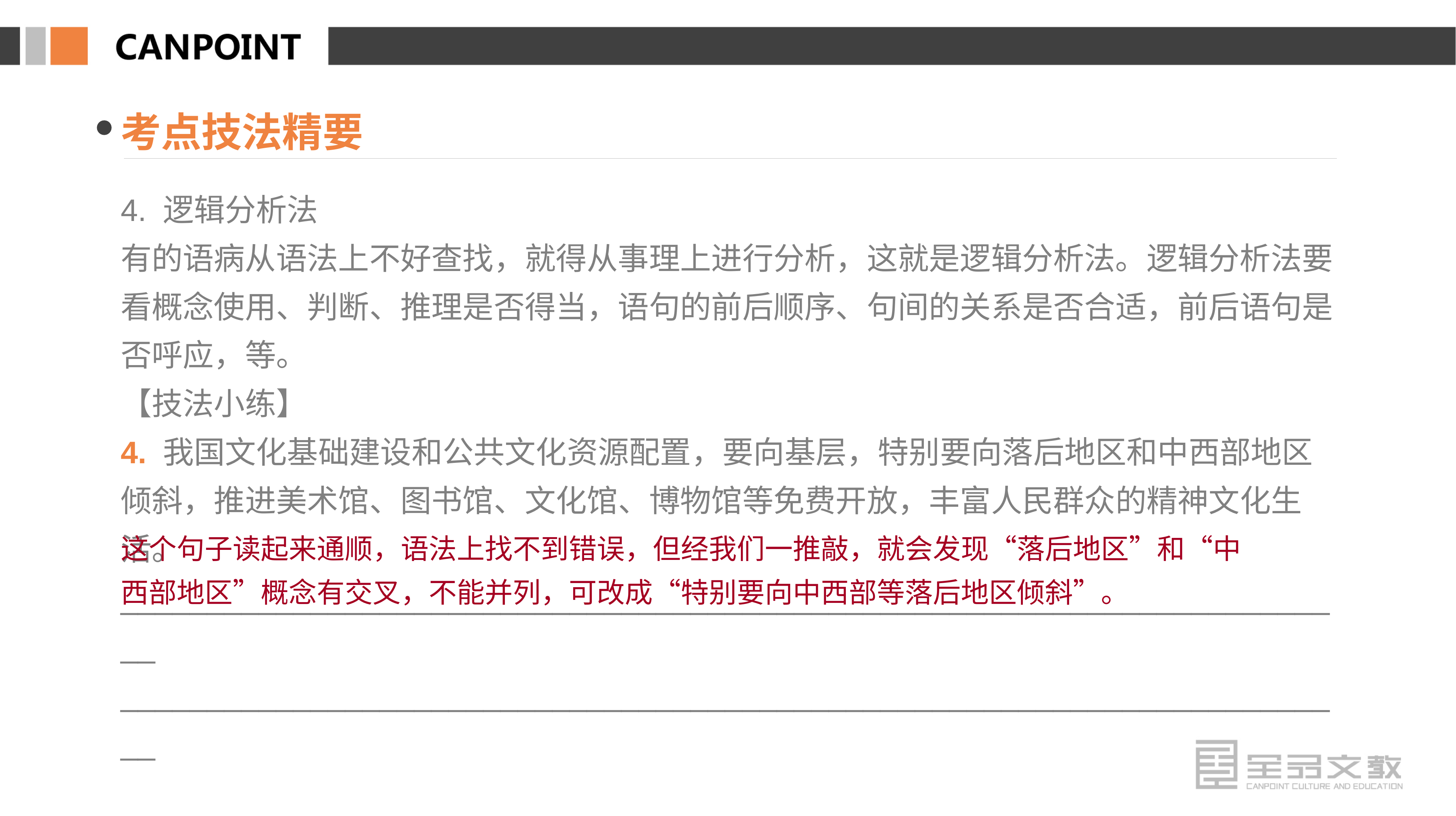

考点技法精要

4. 逻辑分析法
有的语病从语法上不好查找，就得从事理上进行分析，这就是逻辑分析法。逻辑分析法要看概念使用、判断、推理是否得当，语句的前后顺序、句间的关系是否合适，前后语句是否呼应，等。
【技法小练】
4. 我国文化基础建设和公共文化资源配置，要向基层，特别要向落后地区和中西部地区倾斜，推进美术馆、图书馆、文化馆、博物馆等免费开放，丰富人民群众的精神文化生活。
________________________________________________________________________
________________________________________________________________________

这个句子读起来通顺，语法上找不到错误，但经我们一推敲，就会发现“落后地区”和“中西部地区”概念有交叉，不能并列，可改成“特别要向中西部等落后地区倾斜”。